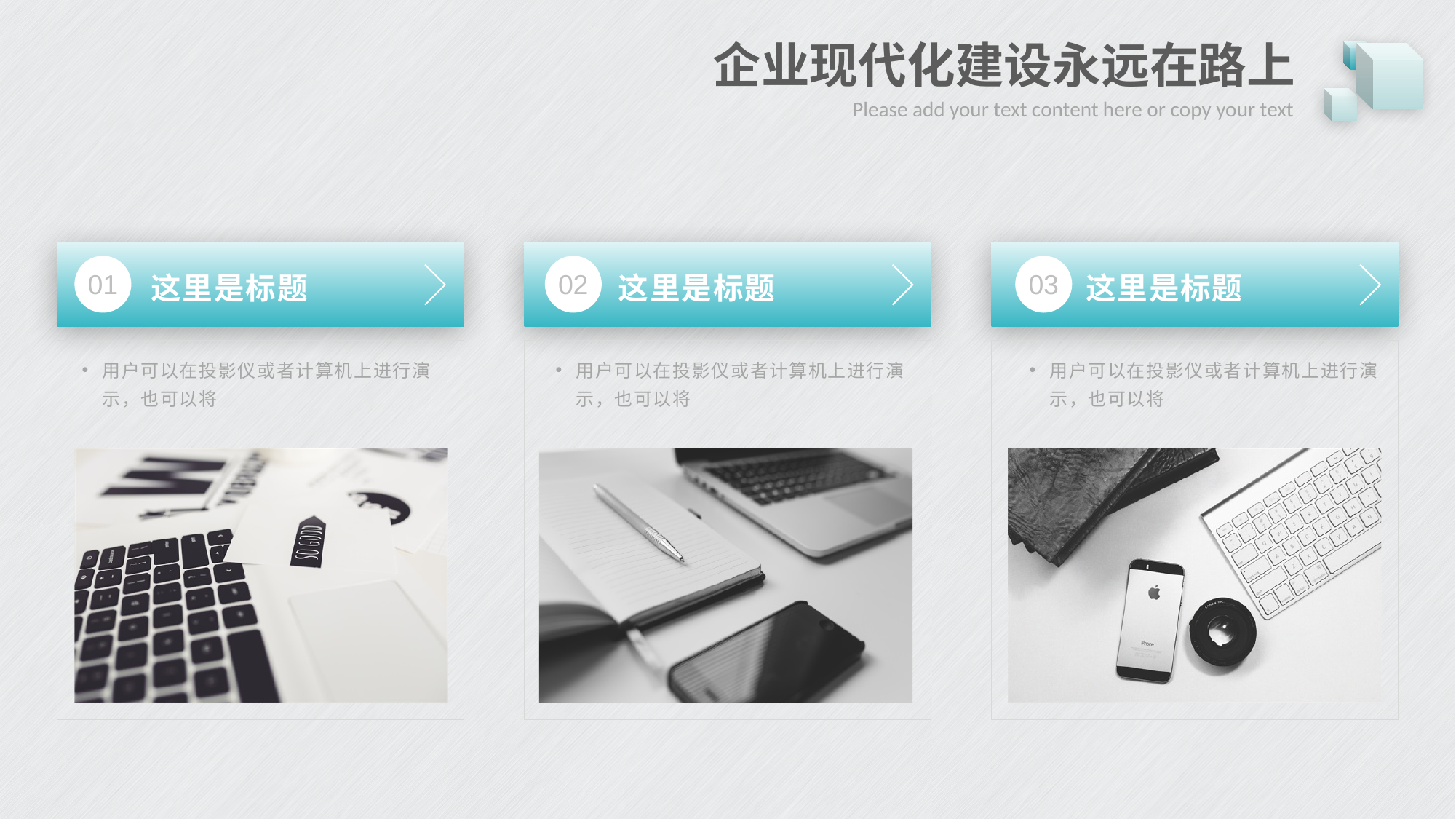

# 企业现代化建设永远在路上
Please add your text content here or copy your text

01

02

03
这里是标题
这里是标题
这里是标题

用户可以在投影仪或者计算机上进行演示，也可以将
用户可以在投影仪或者计算机上进行演示，也可以将
用户可以在投影仪或者计算机上进行演示，也可以将